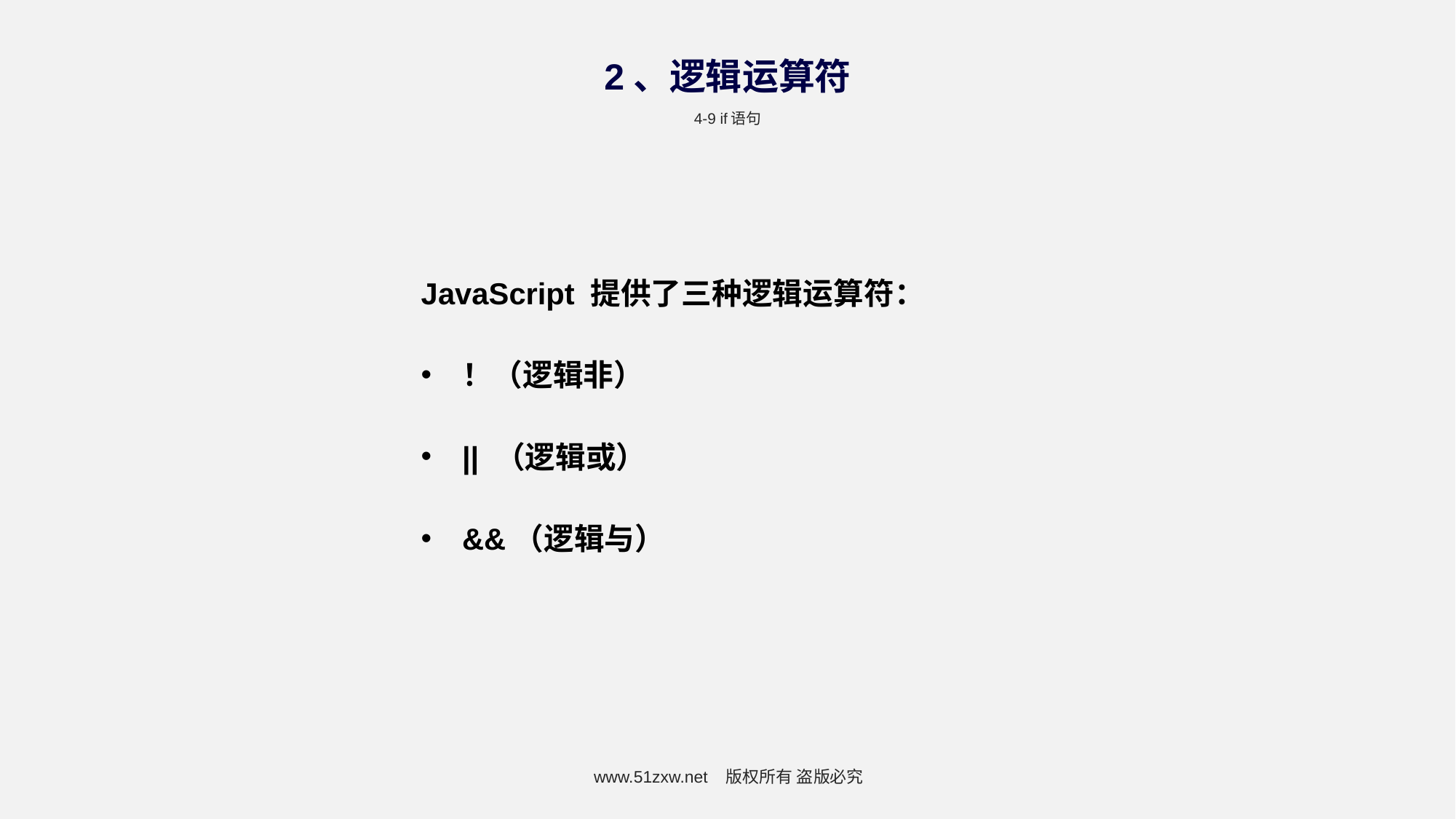

2、逻辑运算符
4-9 if语句
JavaScript 提供了三种逻辑运算符：
！（逻辑非）
|| （逻辑或）
&&（逻辑与）
www.51zxw.net   版权所有 盗版必究